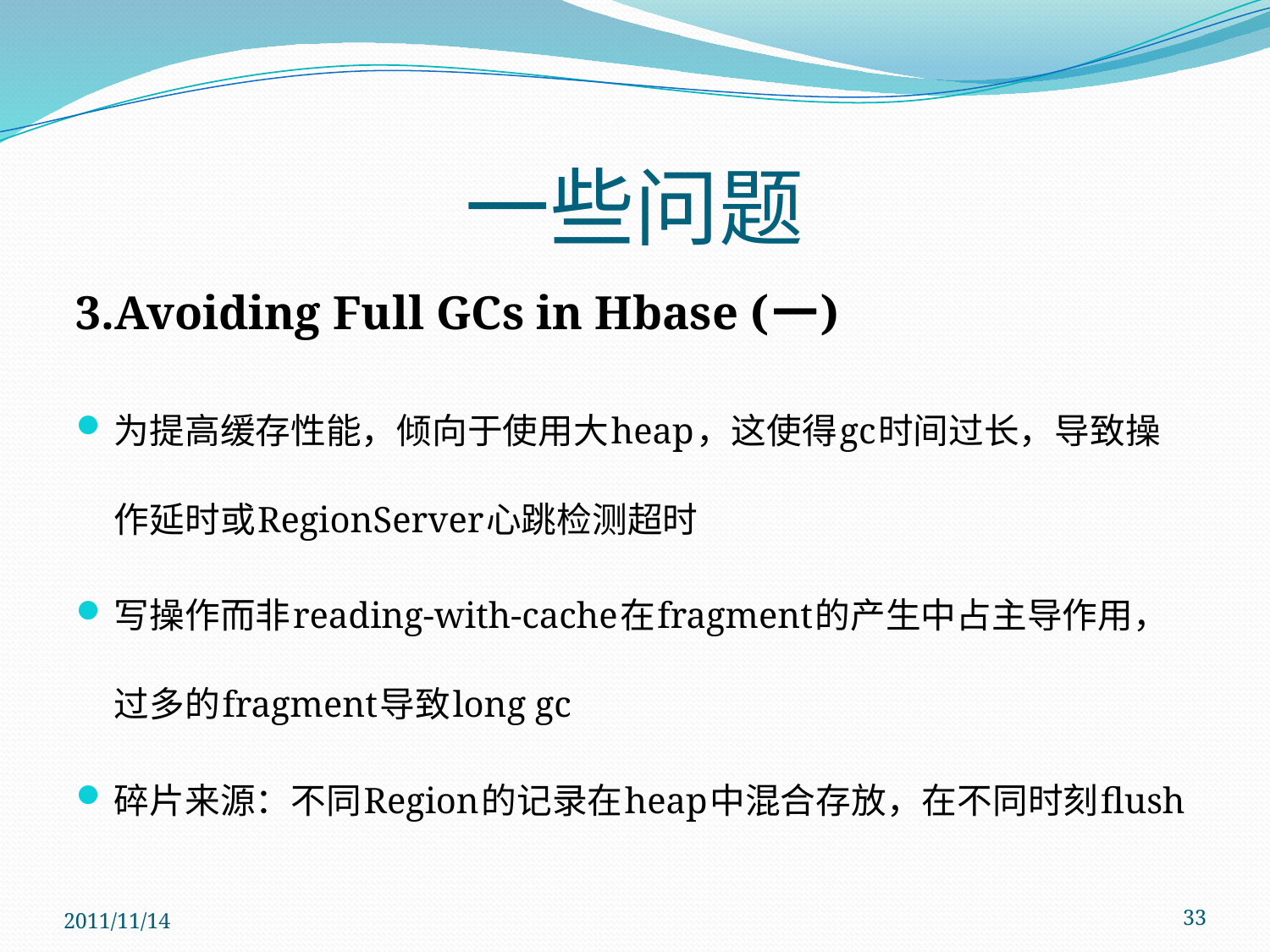

# 一些问题
3.Avoiding Full GCs in Hbase (一)

为提高缓存性能，倾向于使用大heap，这使得gc时间过长，导致操作延时或RegionServer心跳检测超时
写操作而非reading-with-cache在fragment的产生中占主导作用，过多的fragment导致long gc
碎片来源：不同Region的记录在heap中混合存放，在不同时刻flush

2011/11/14
33